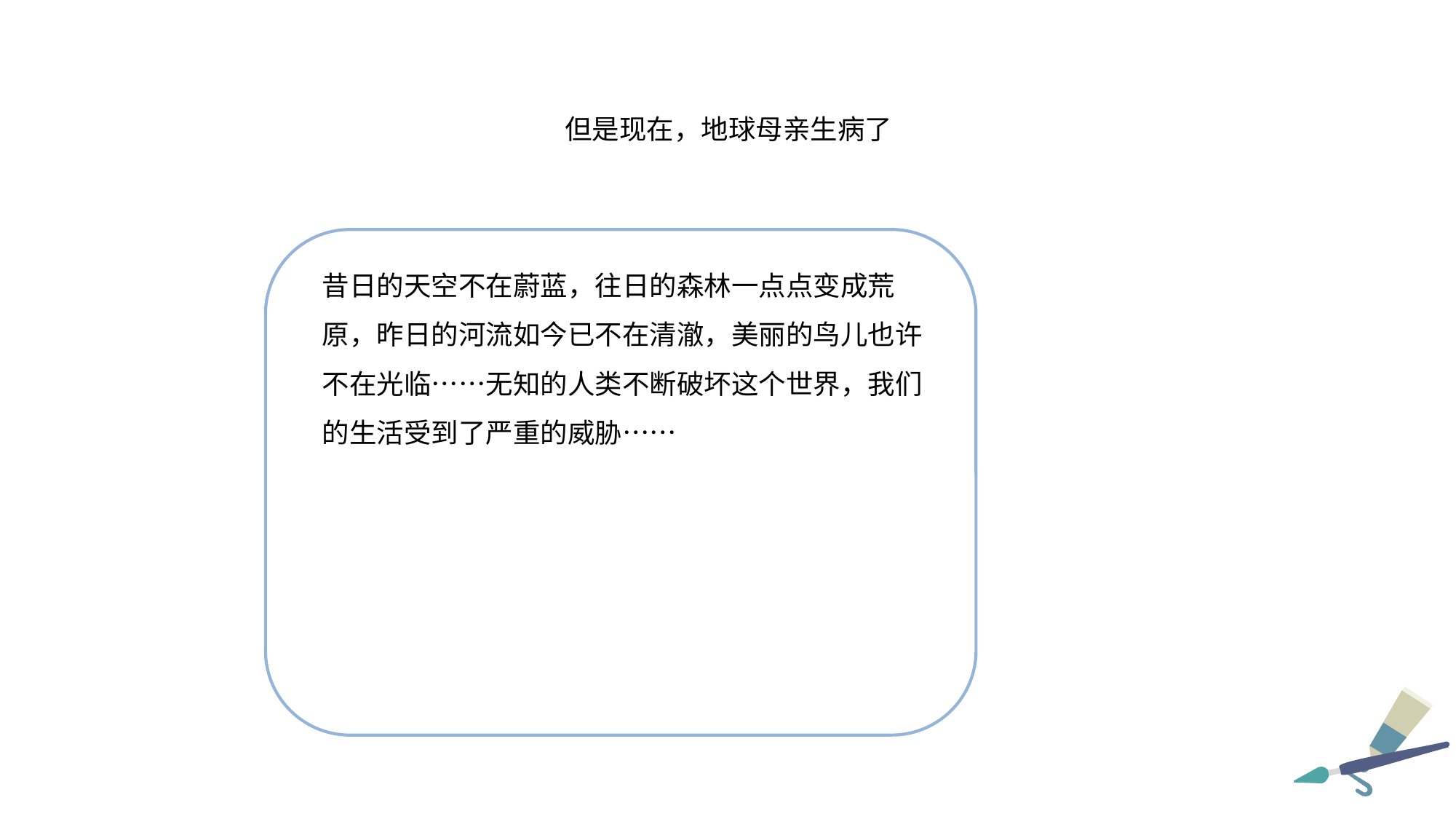

但是现在，地球母亲生病了

昔日的天空不在蔚蓝，往日的森林一点点变成荒原，昨日的河流如今已不在清澈，美丽的鸟儿也许不在光临……无知的人类不断破坏这个世界，我们的生活受到了严重的威胁……